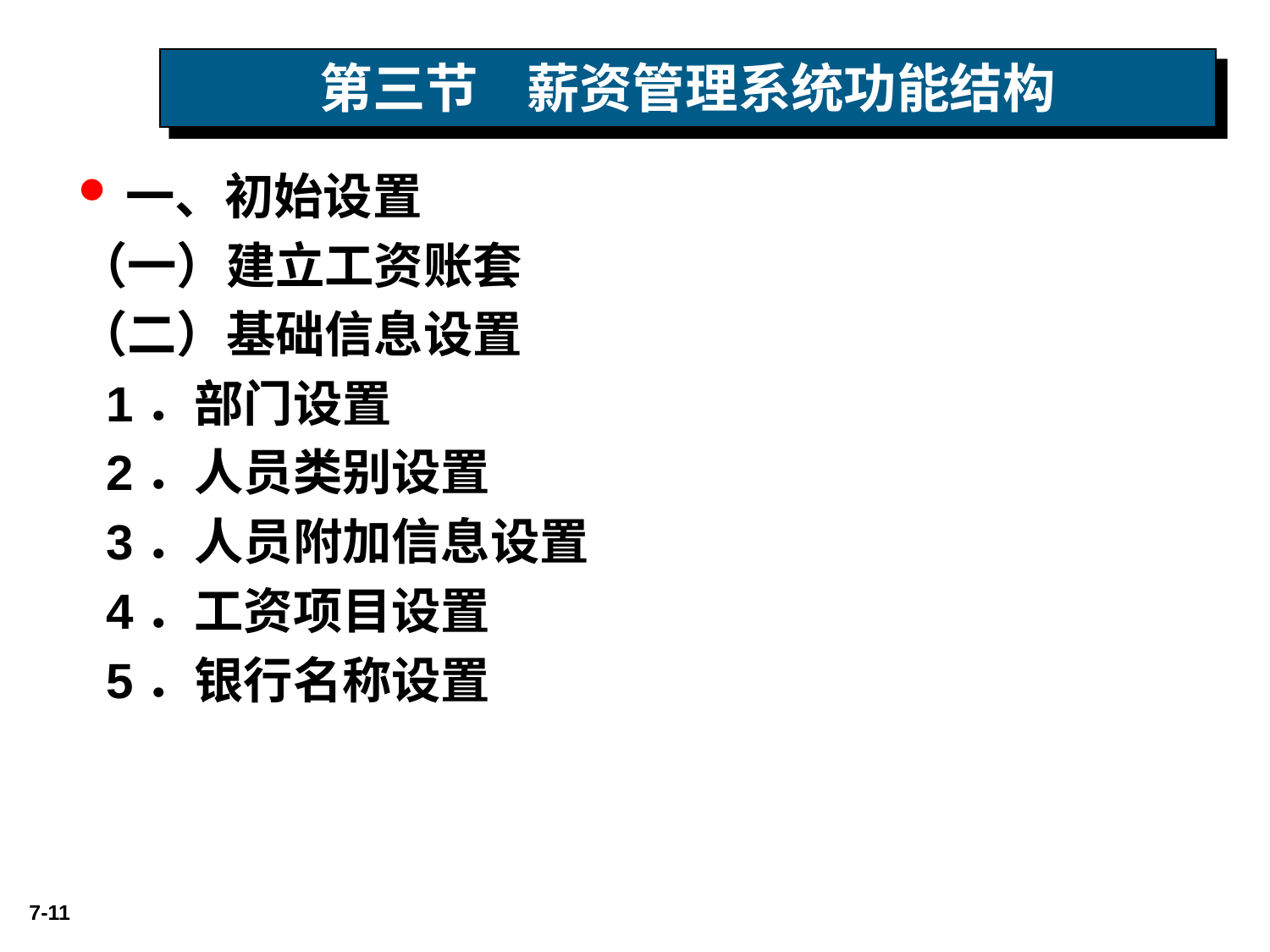

# 第三节    薪资管理系统功能结构
一、初始设置
（一）建立工资账套
（二）基础信息设置
  1．部门设置
  2．人员类别设置
  3．人员附加信息设置
  4．工资项目设置
  5．银行名称设置